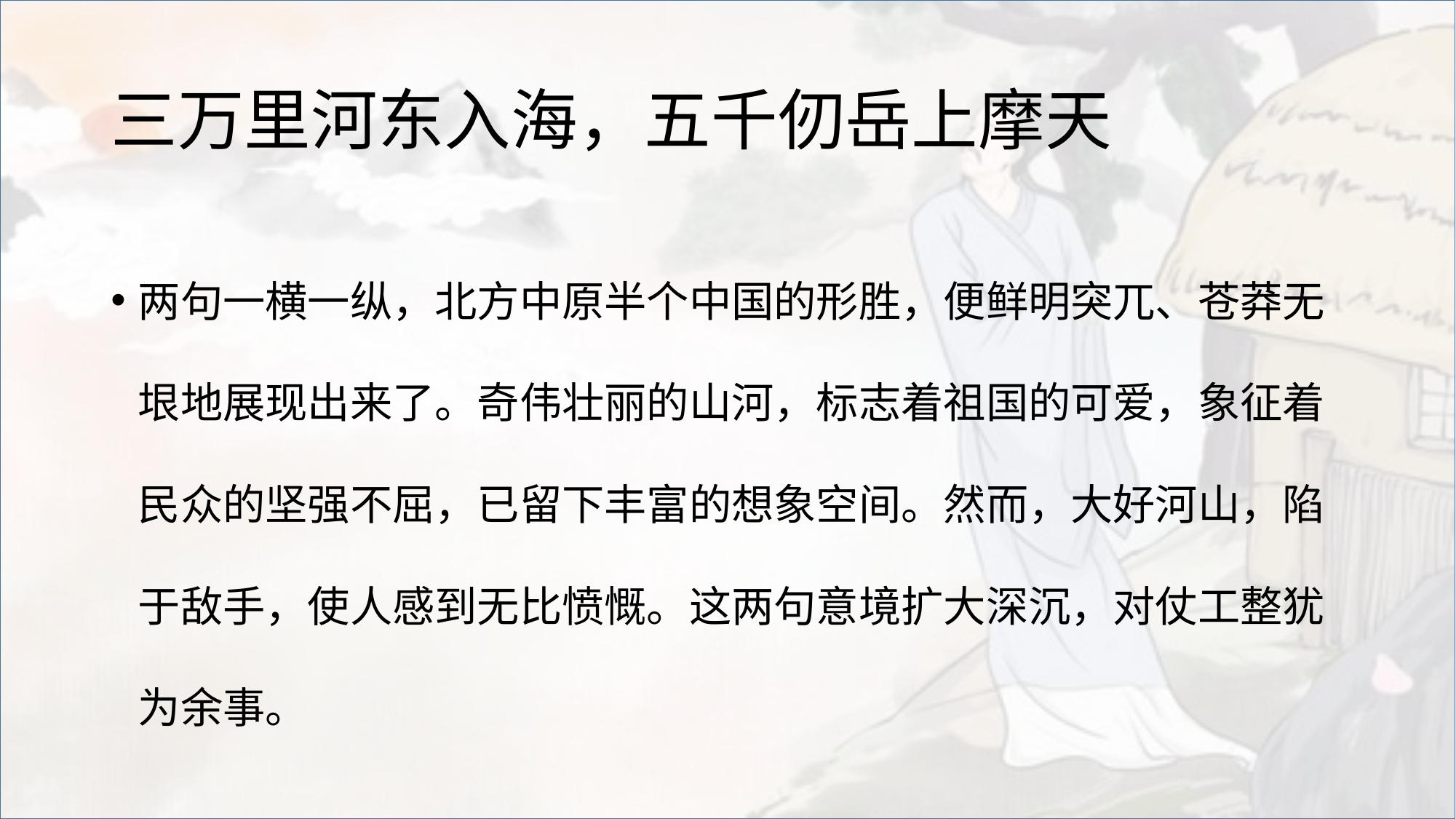

# 三万里河东入海，五千仞岳上摩天
两句一横一纵，北方中原半个中国的形胜，便鲜明突兀、苍莽无垠地展现出来了。奇伟壮丽的山河，标志着祖国的可爱，象征着民众的坚强不屈，已留下丰富的想象空间。然而，大好河山，陷于敌手，使人感到无比愤慨。这两句意境扩大深沉，对仗工整犹为余事。